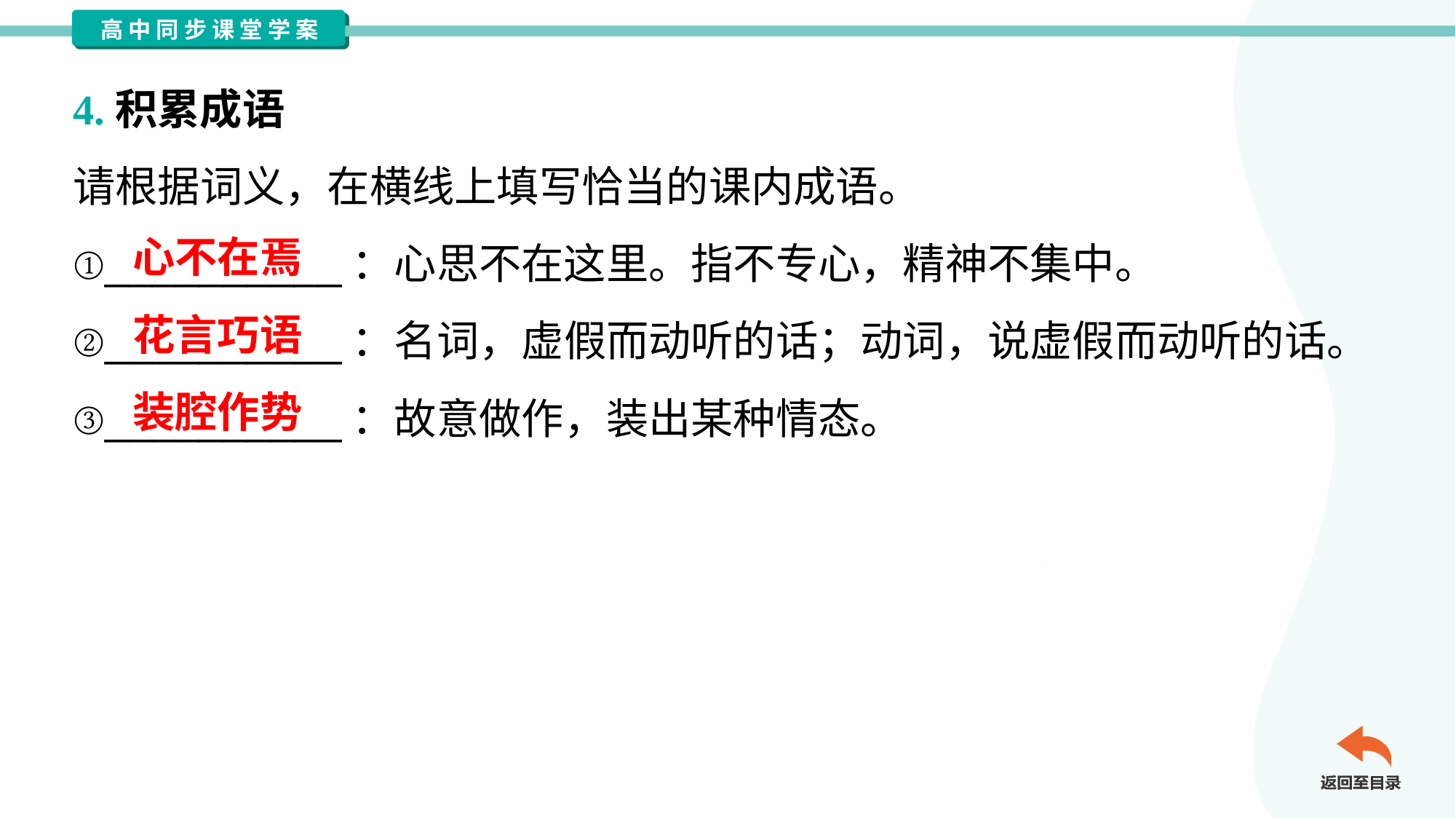

4.积累成语
请根据词义，在横线上填写恰当的课内成语。
①__________：心思不在这里。指不专心，精神不集中。
②__________：名词，虚假而动听的话；动词，说虚假而动听的话。
③__________：故意做作，装出某种情态。
心不在焉
花言巧语
装腔作势